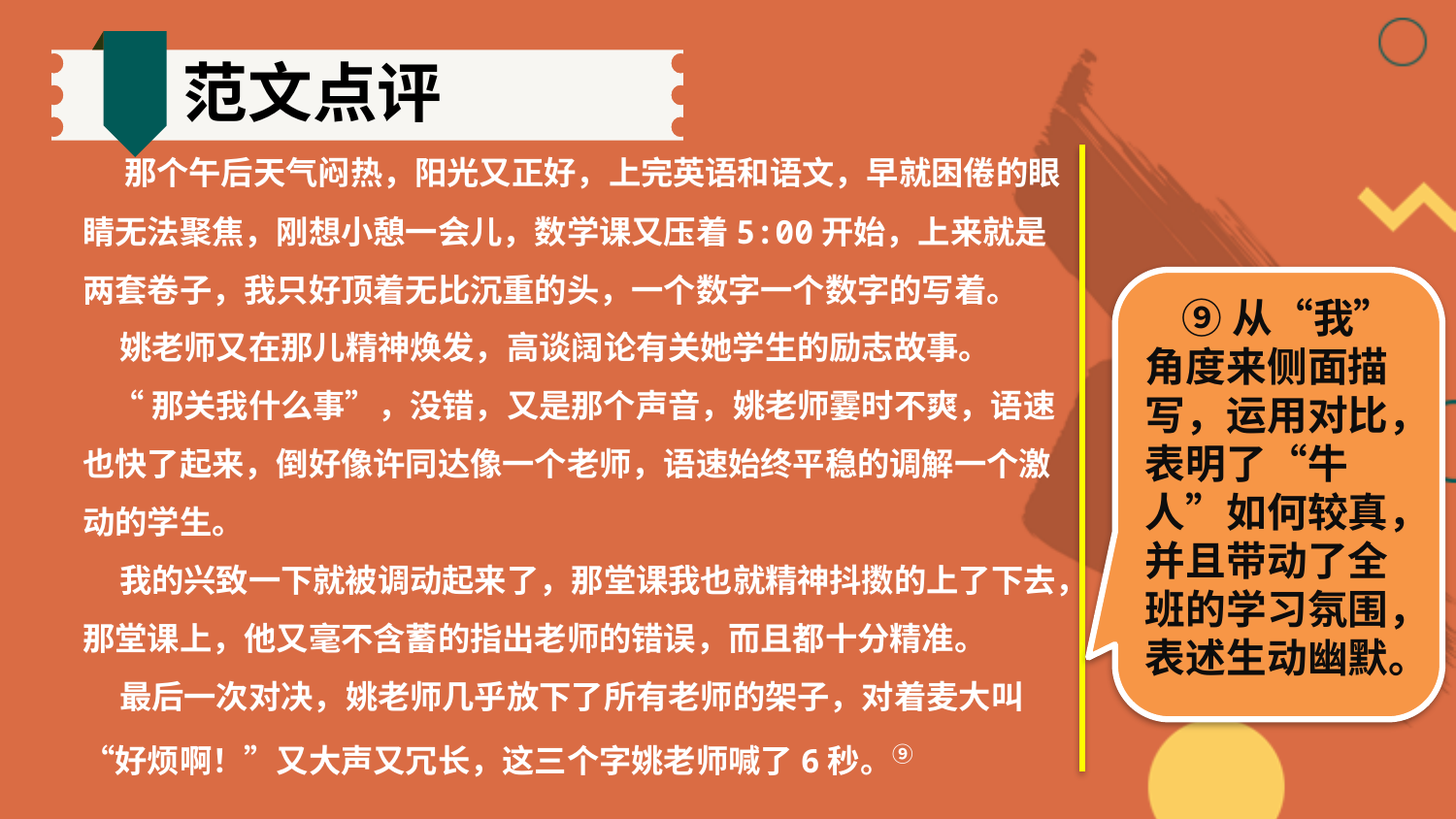

范文点评
    那个午后天气闷热，阳光又正好，上完英语和语文，早就困倦的眼睛无法聚焦，刚想小憩一会儿，数学课又压着5:00开始，上来就是两套卷子，我只好顶着无比沉重的头，一个数字一个数字的写着。
    姚老师又在那儿精神焕发，高谈阔论有关她学生的励志故事。
    “那关我什么事”，没错，又是那个声音，姚老师霎时不爽，语速也快了起来，倒好像许同达像一个老师，语速始终平稳的调解一个激动的学生。
    我的兴致一下就被调动起来了，那堂课我也就精神抖擞的上了下去，那堂课上，他又毫不含蓄的指出老师的错误，而且都十分精准。
    最后一次对决，姚老师几乎放下了所有老师的架子，对着麦大叫“好烦啊！”又大声又冗长，这三个字姚老师喊了6秒。⑨

    ⑨从“我”角度来侧面描写，运用对比，表明了“牛人”如何较真，并且带动了全班的学习氛围，表述生动幽默。